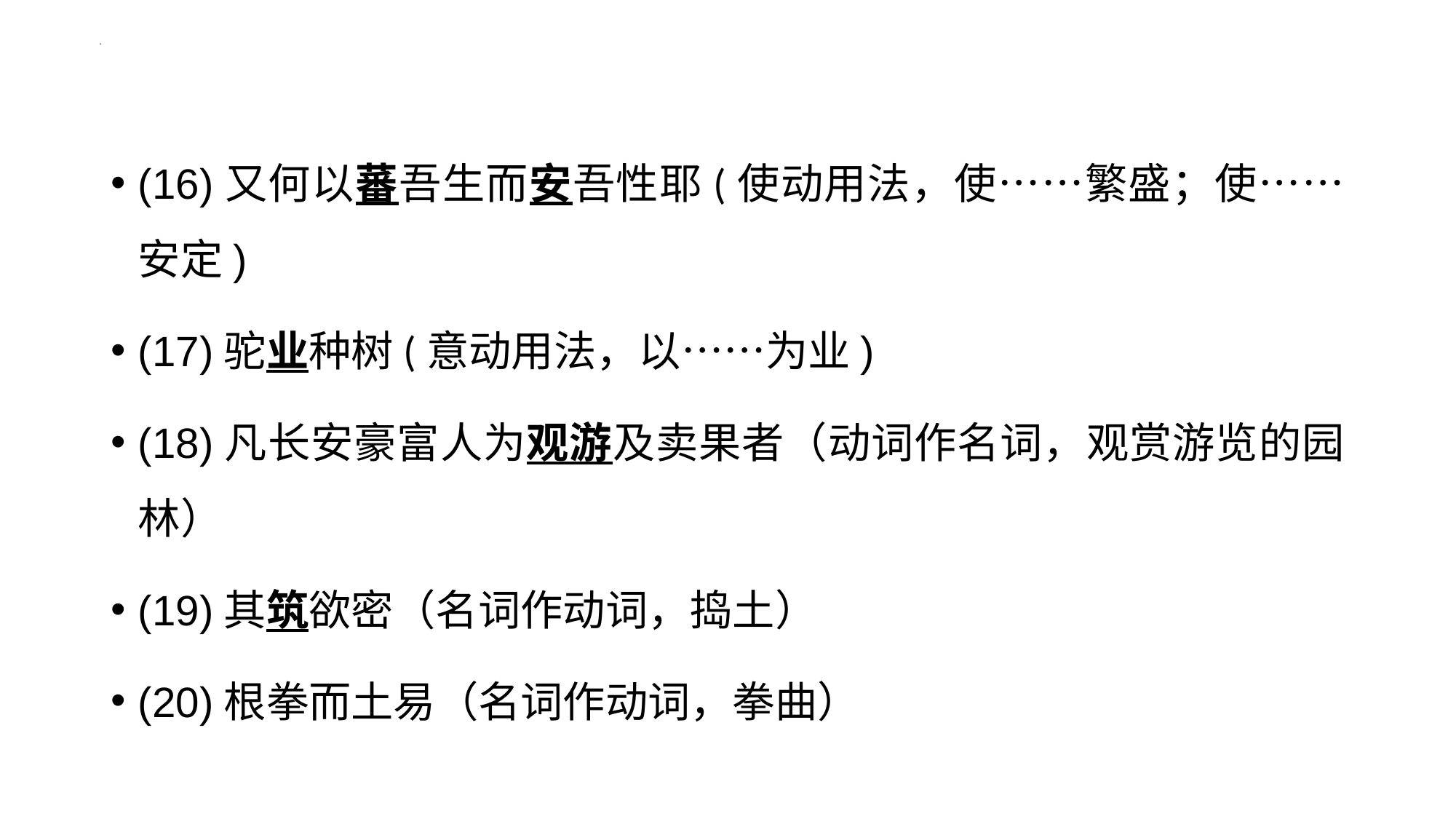

(16)又何以蕃吾生而安吾性耶(使动用法，使……繁盛；使⋯⋯安定)
(17)驼业种树(意动用法，以⋯⋯为业)
(18)凡长安豪富人为观游及卖果者（动词作名词，观赏游览的园林）
(19)其筑欲密（名词作动词，捣土）
(20)根拳而土易（名词作动词，拳曲）